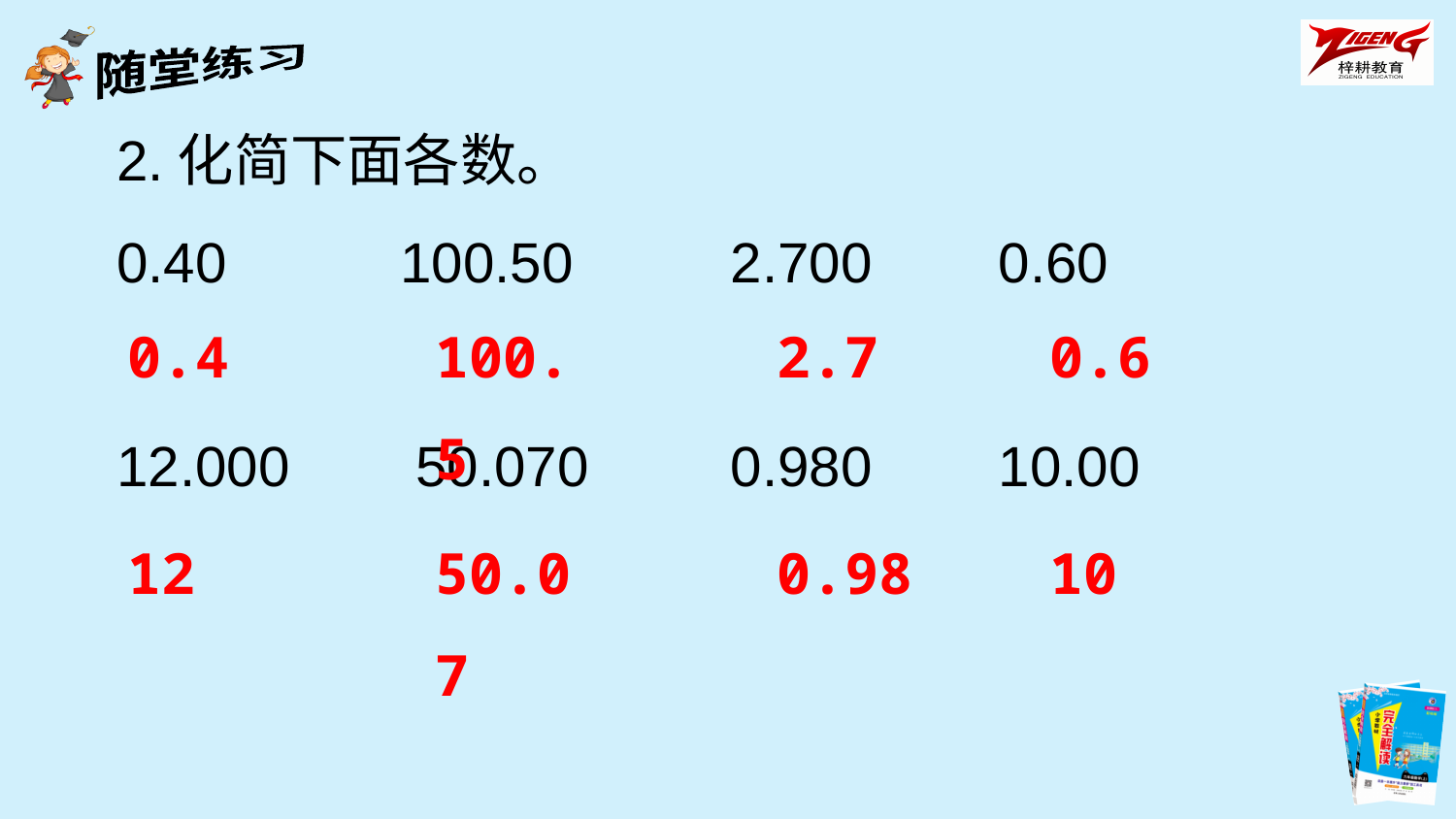

2.化简下面各数。
0.40           100.50          2.700        0.60

12.000        50.070         0.980        10.00
0.4
100.5
2.7
0.6
12
50.07
0.98
10